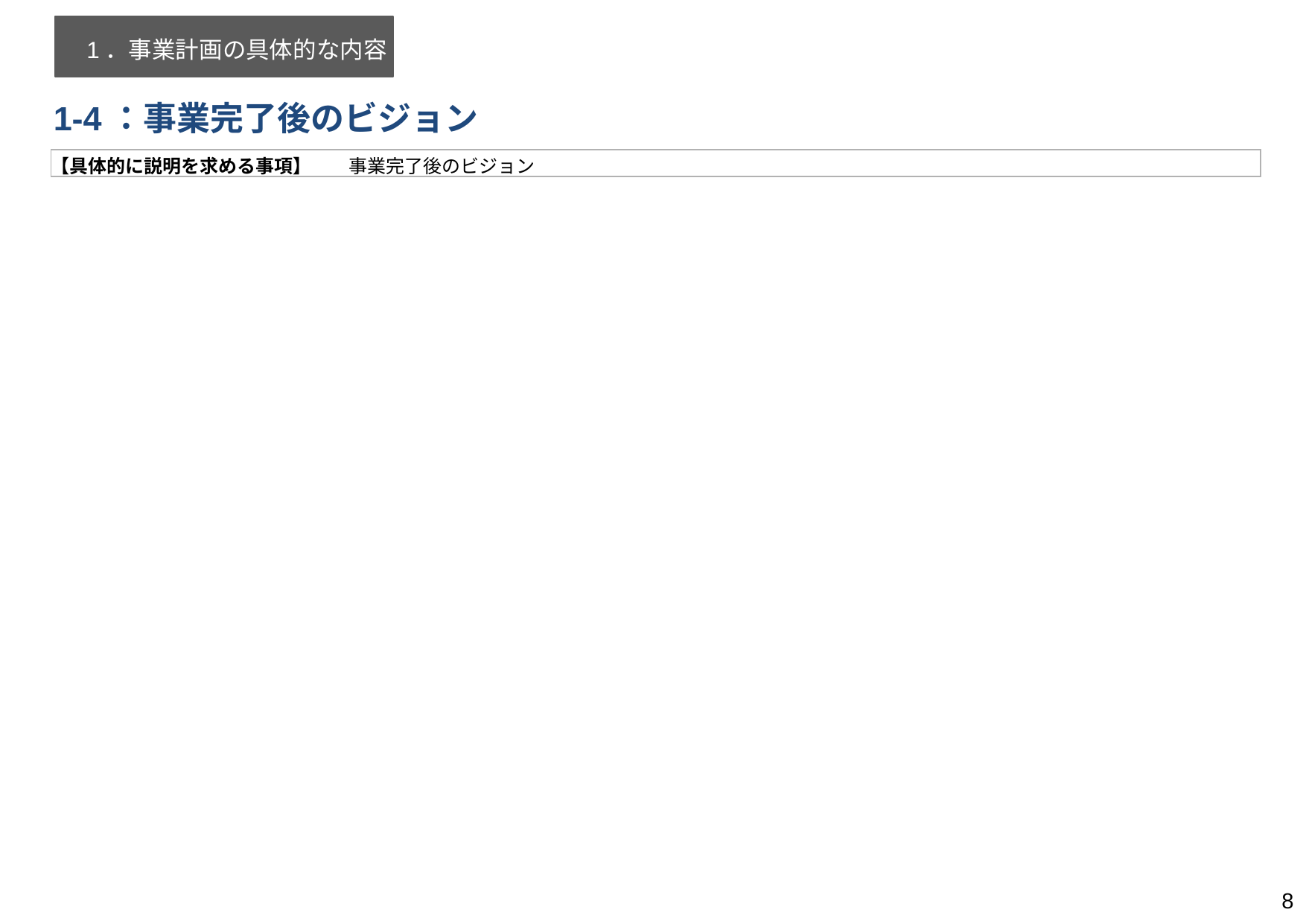

1．事業計画の具体的な内容
# 1-4：事業完了後のビジョン
【具体的に説明を求める事項】　　事業完了後のビジョン
8